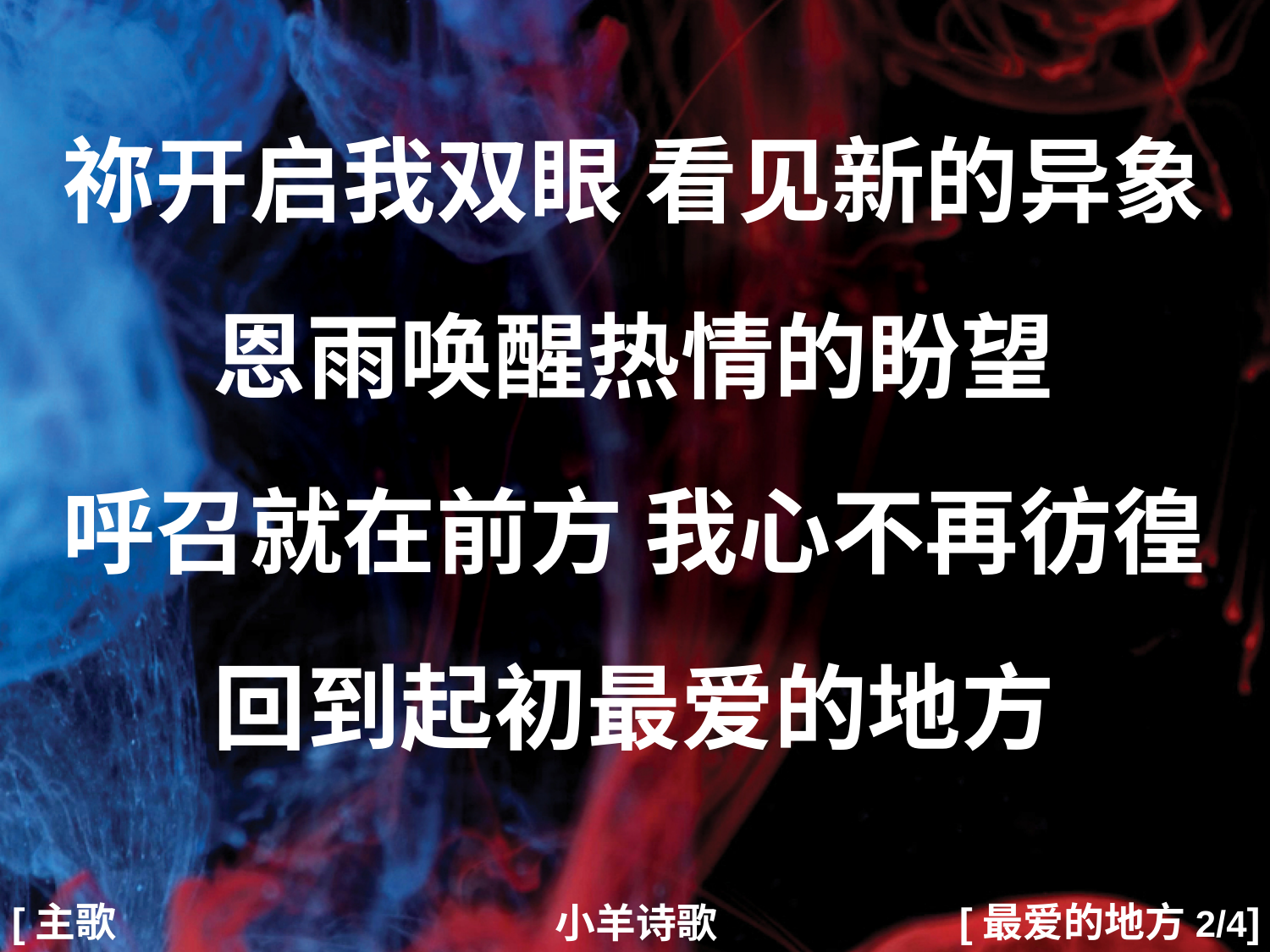

祢开启我双眼 看见新的异象

恩雨唤醒热情的盼望

呼召就在前方 我心不再彷徨

回到起初最爱的地方

#

[主歌2]
[最爱的地方2/4]
小羊诗歌